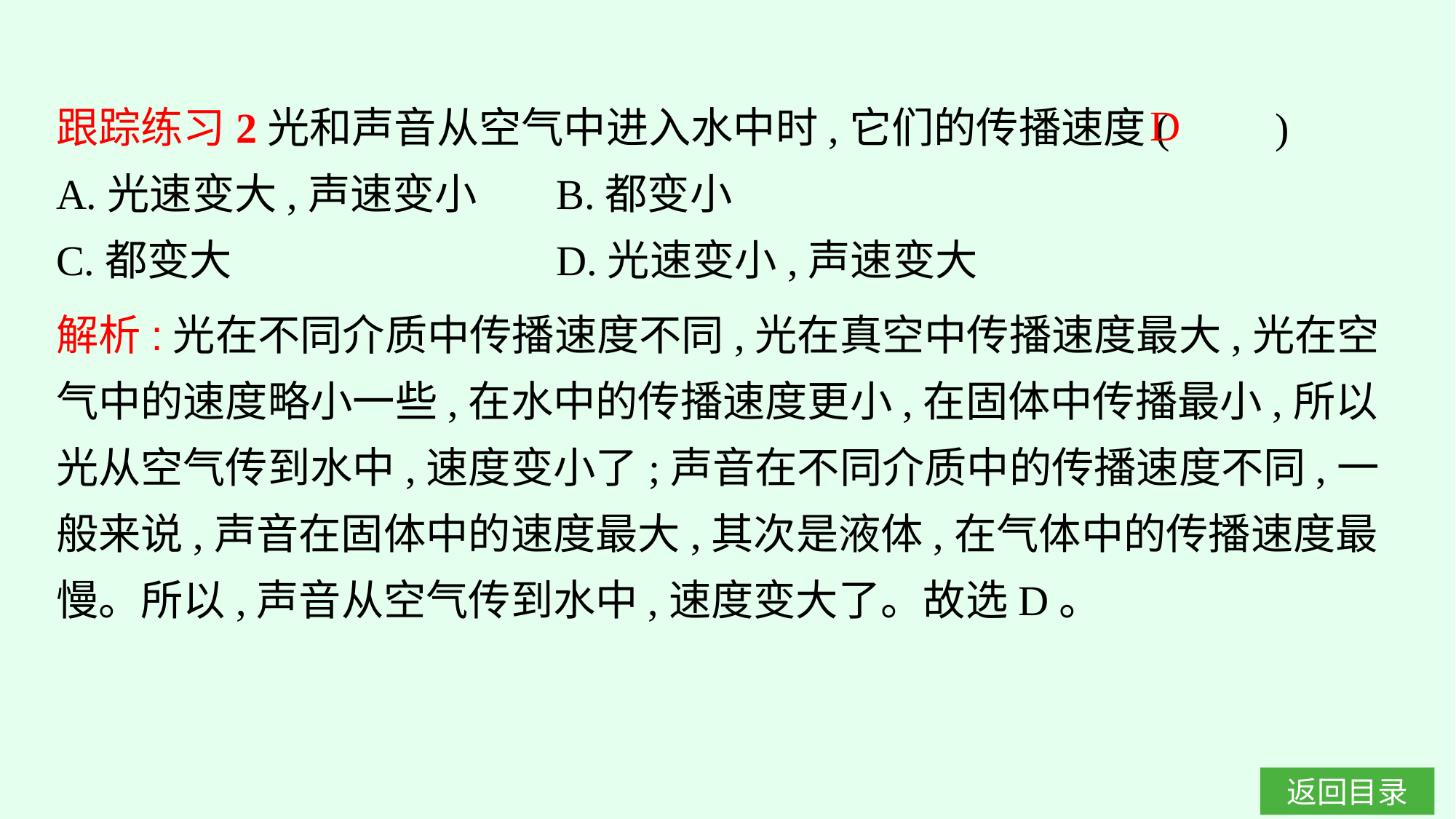

跟踪练习2光和声音从空气中进入水中时,它们的传播速度(　　)
A.光速变大,声速变小	B.都变小
C.都变大			D.光速变小,声速变大
D
解析:光在不同介质中传播速度不同,光在真空中传播速度最大,光在空气中的速度略小一些,在水中的传播速度更小,在固体中传播最小,所以光从空气传到水中,速度变小了;声音在不同介质中的传播速度不同,一般来说,声音在固体中的速度最大,其次是液体,在气体中的传播速度最慢。所以,声音从空气传到水中,速度变大了。故选D。